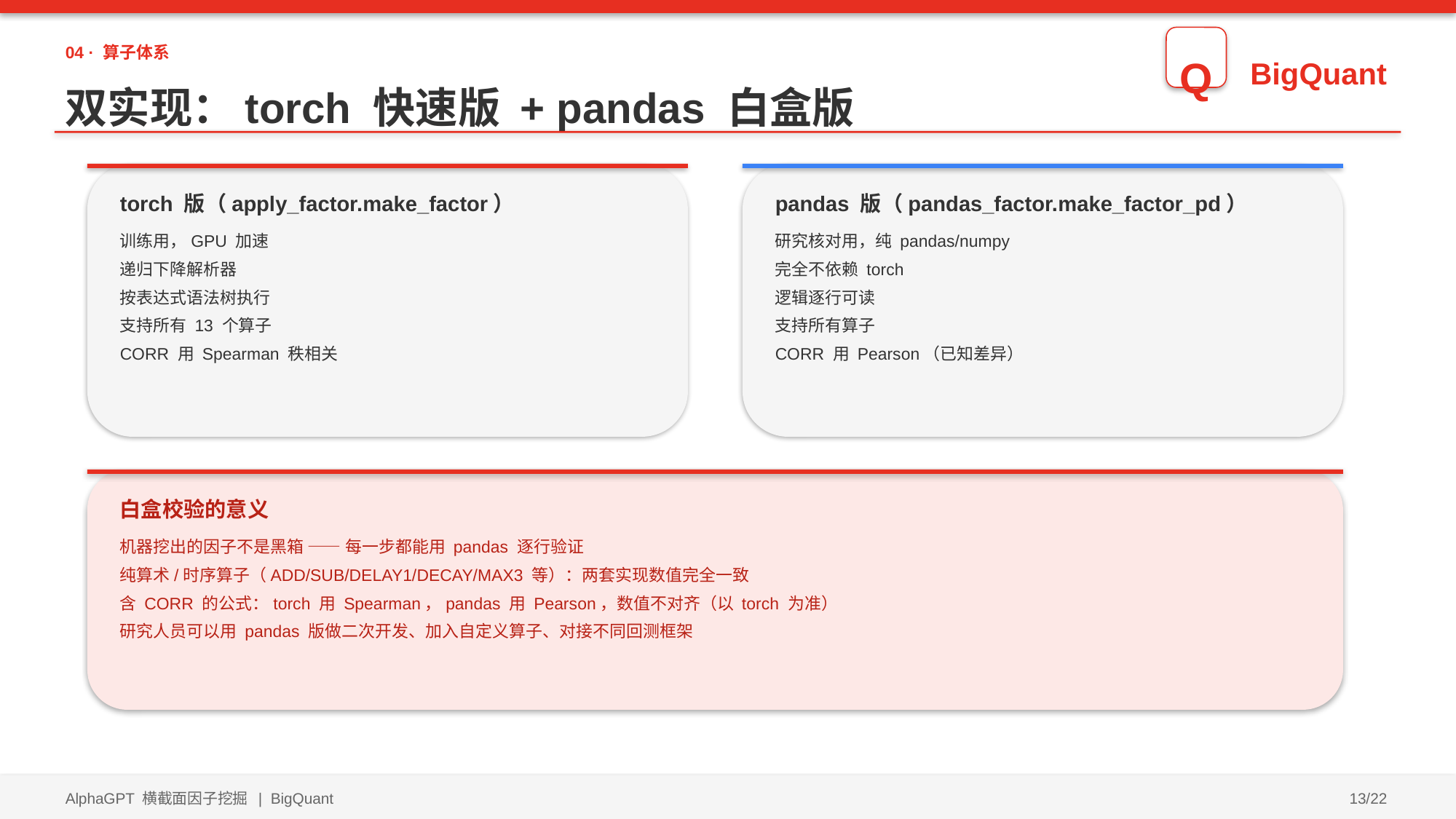

04 · 算子体系
Q
BigQuant
双实现：torch 快速版 + pandas 白盒版

torch 版（apply_factor.make_factor）
pandas 版（pandas_factor.make_factor_pd）
训练用，GPU 加速
递归下降解析器
按表达式语法树执行
支持所有 13 个算子
CORR 用 Spearman 秩相关
研究核对用，纯 pandas/numpy
完全不依赖 torch
逻辑逐行可读
支持所有算子
CORR 用 Pearson（已知差异）

白盒校验的意义
机器挖出的因子不是黑箱 —— 每一步都能用 pandas 逐行验证
纯算术/时序算子（ADD/SUB/DELAY1/DECAY/MAX3 等）：两套实现数值完全一致
含 CORR 的公式：torch 用 Spearman，pandas 用 Pearson，数值不对齐（以 torch 为准）
研究人员可以用 pandas 版做二次开发、加入自定义算子、对接不同回测框架

AlphaGPT 横截面因子挖掘  |  BigQuant
13/22